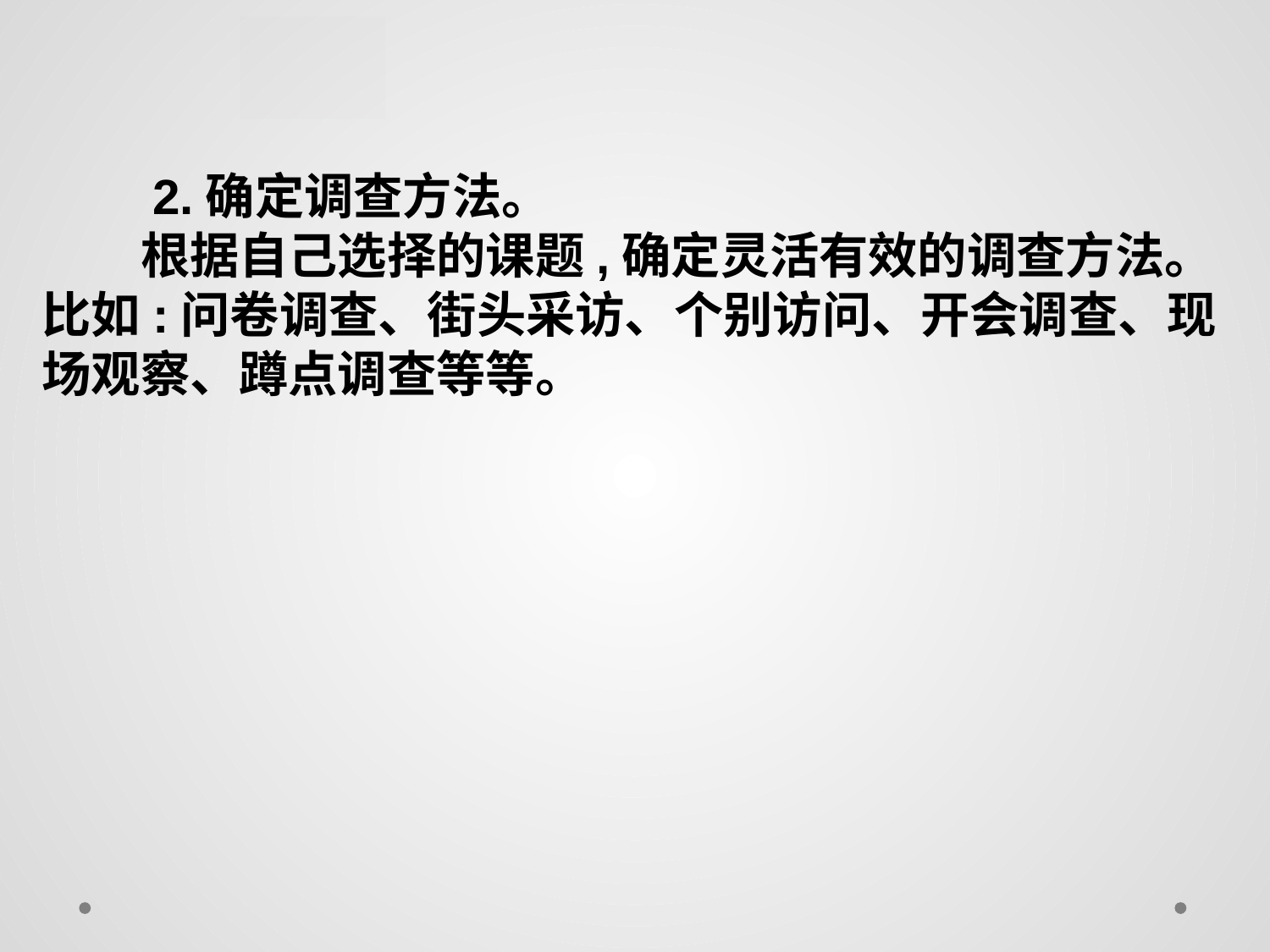

2.确定调查方法。
　　根据自己选择的课题,确定灵活有效的调查方法。比如:问卷调查、街头采访、个别访问、开会调查、现场观察、蹲点调查等等。